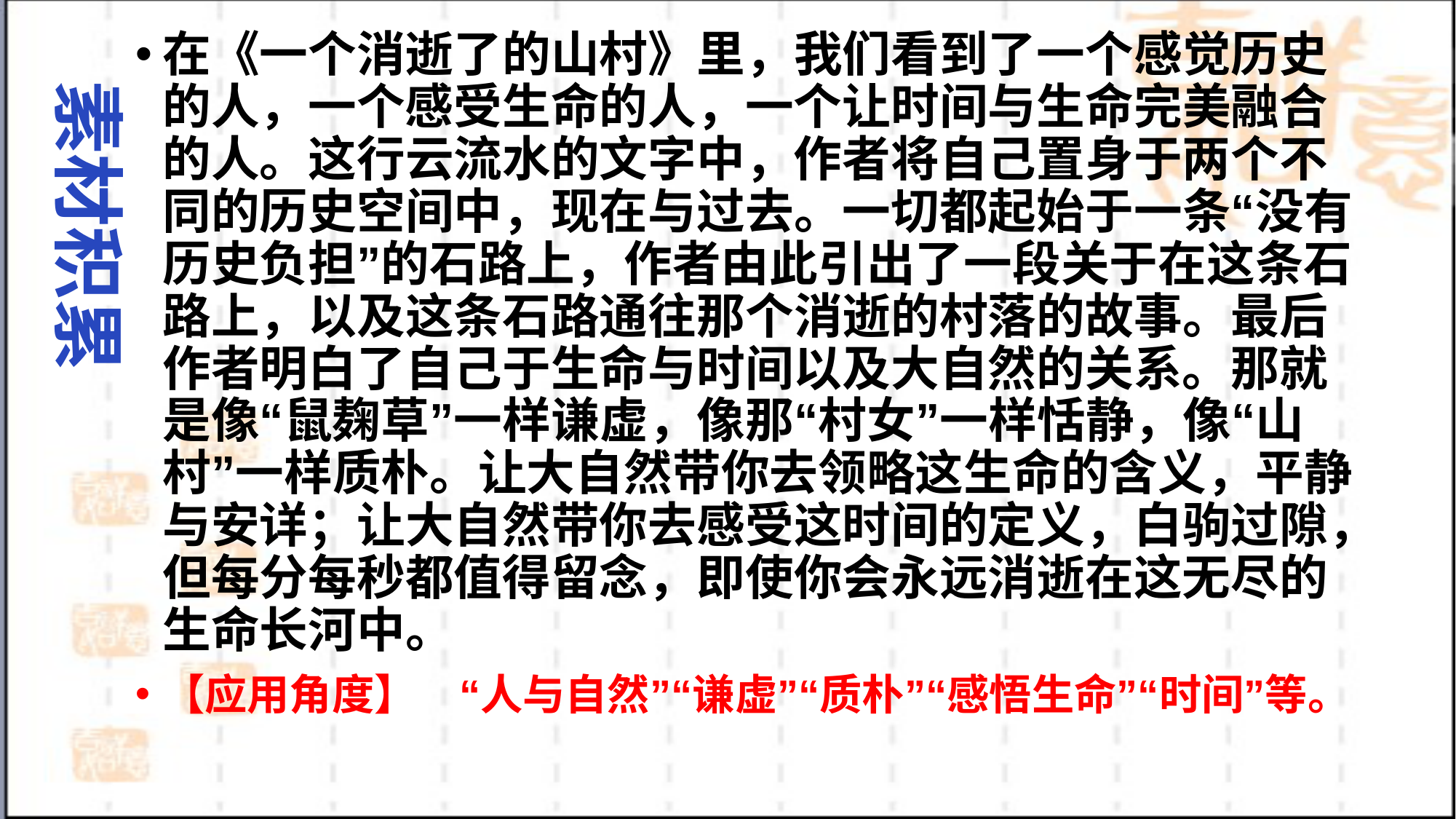

在《一个消逝了的山村》里，我们看到了一个感觉历史的人，一个感受生命的人，一个让时间与生命完美融合的人。这行云流水的文字中，作者将自己置身于两个不同的历史空间中，现在与过去。一切都起始于一条“没有历史负担”的石路上，作者由此引出了一段关于在这条石路上，以及这条石路通往那个消逝的村落的故事。最后作者明白了自己于生命与时间以及大自然的关系。那就是像“鼠麹草”一样谦虚，像那“村女”一样恬静，像“山村”一样质朴。让大自然带你去领略这生命的含义，平静与安详；让大自然带你去感受这时间的定义，白驹过隙，但每分每秒都值得留念，即使你会永远消逝在这无尽的生命长河中。
【应用角度】　“人与自然”“谦虚”“质朴”“感悟生命”“时间”等。
素材积累